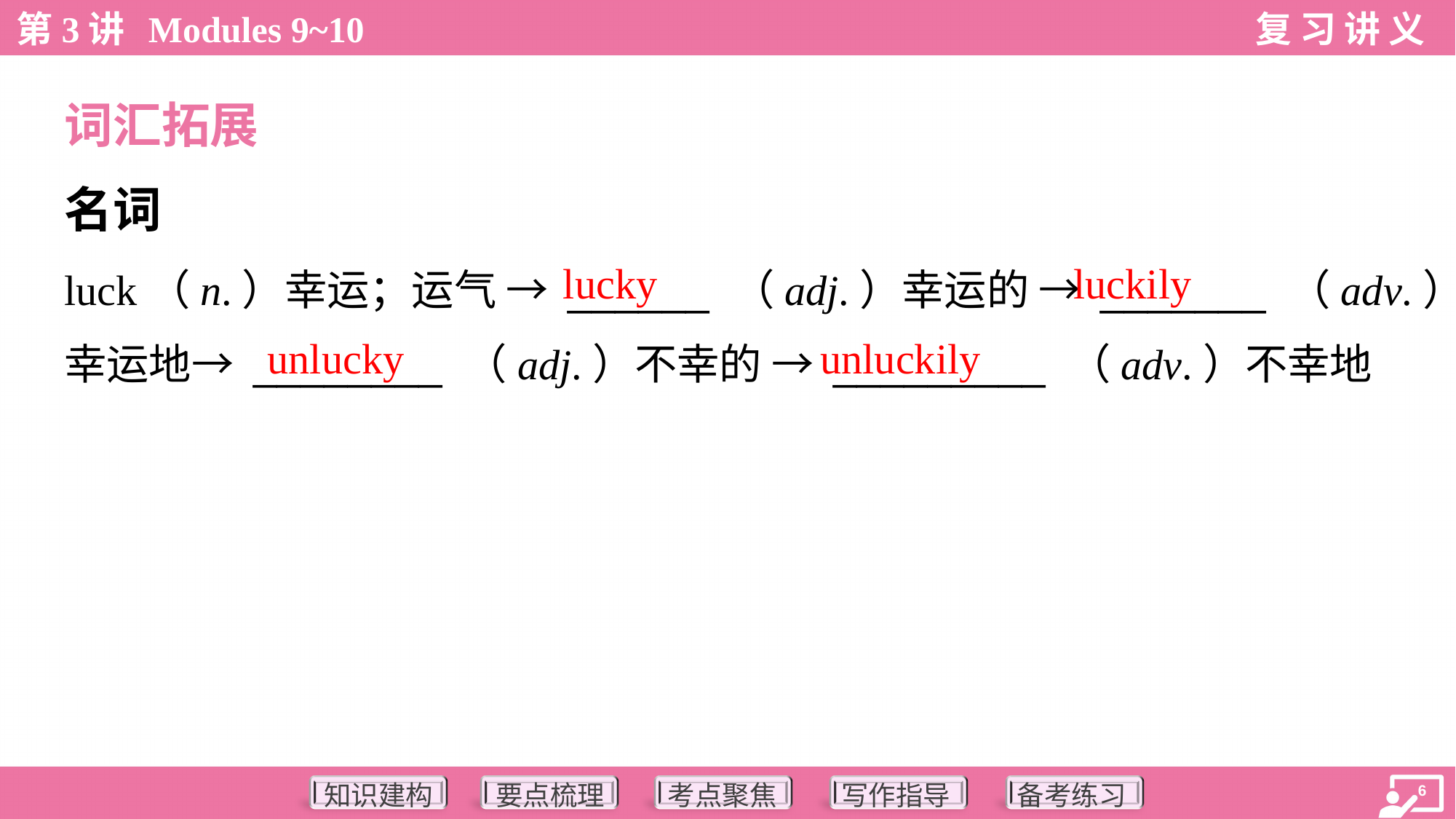

词汇拓展
名词
lucky
luckily
luck（n.）幸运；运气 → ______ （adj.）幸运的 → _______ （adv.）
幸运地→ ________ （adj.）不幸的 → _________ （adv.）不幸地
unlucky
unluckily